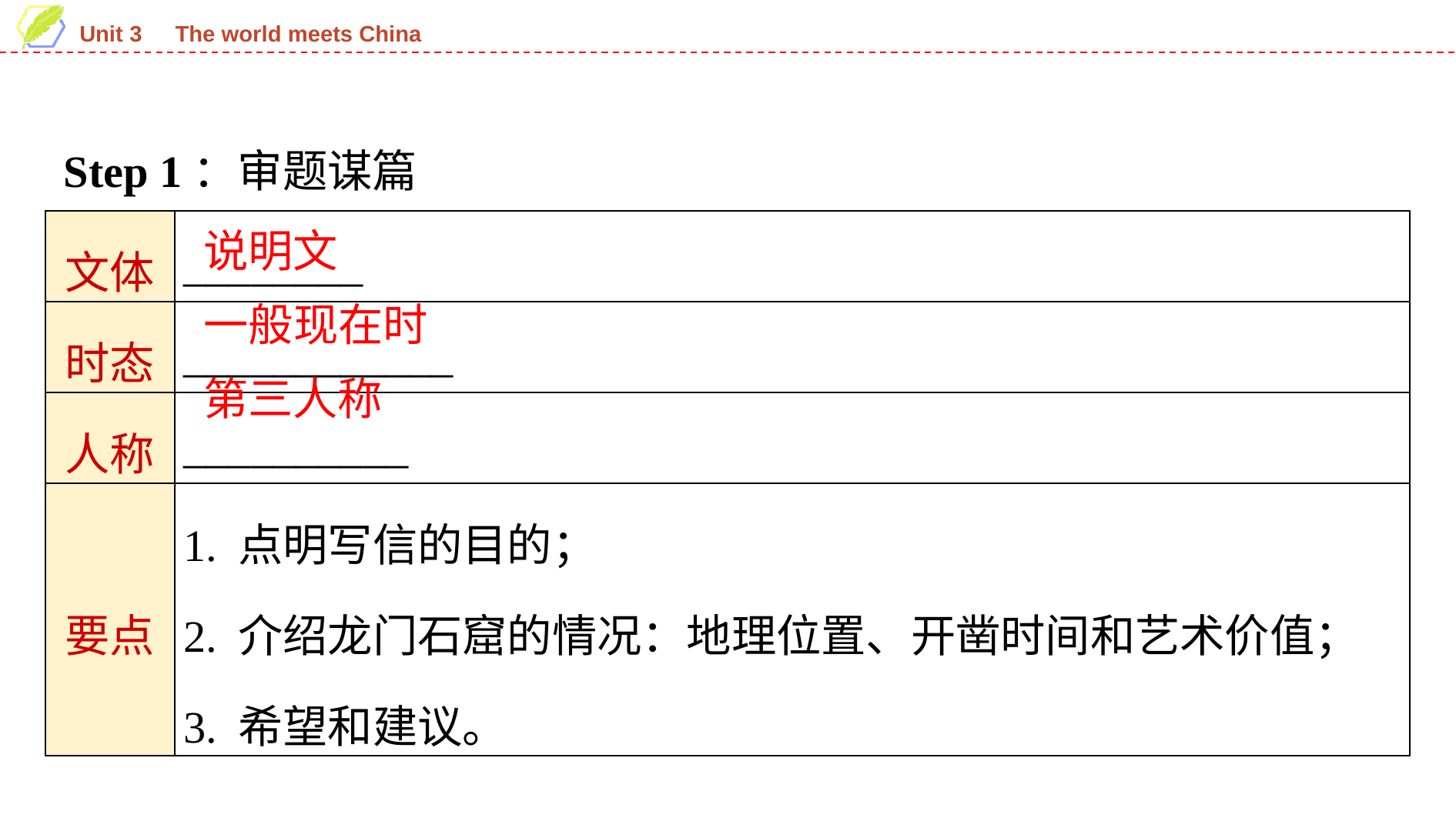

Step 1：审题谋篇
| 文体 | \_\_\_\_\_\_\_\_ |
| --- | --- |
| 时态 | \_\_\_\_\_\_\_\_\_\_\_\_ |
| 人称 | \_\_\_\_\_\_\_\_\_\_ |
| 要点 | 1. 点明写信的目的； 2. 介绍龙门石窟的情况：地理位置、开凿时间和艺术价值； 3. 希望和建议。 |
说明文
一般现在时
第三人称